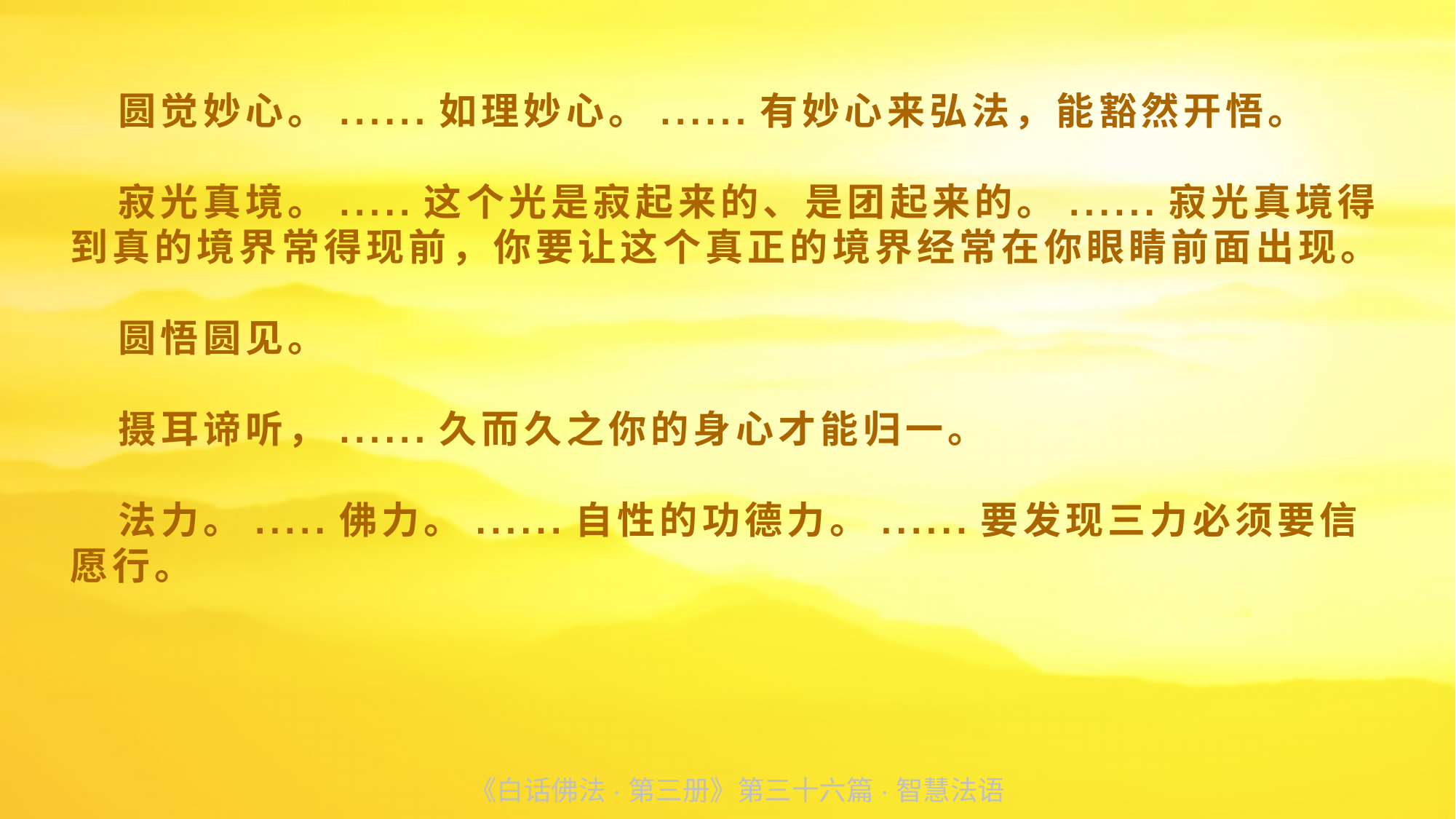

圆觉妙心。......如理妙心。......有妙心来弘法，能豁然开悟。

   寂光真境。.....这个光是寂起来的、是团起来的。......寂光真境得到真的境界常得现前，你要让这个真正的境界经常在你眼睛前面出现。

   圆悟圆见。

   摄耳谛听，......久而久之你的身心才能归一。

   法力。.....佛力。......自性的功德力。......要发现三力必须要信愿行。
  《白话佛法·第三册》第三十六篇·智慧法语